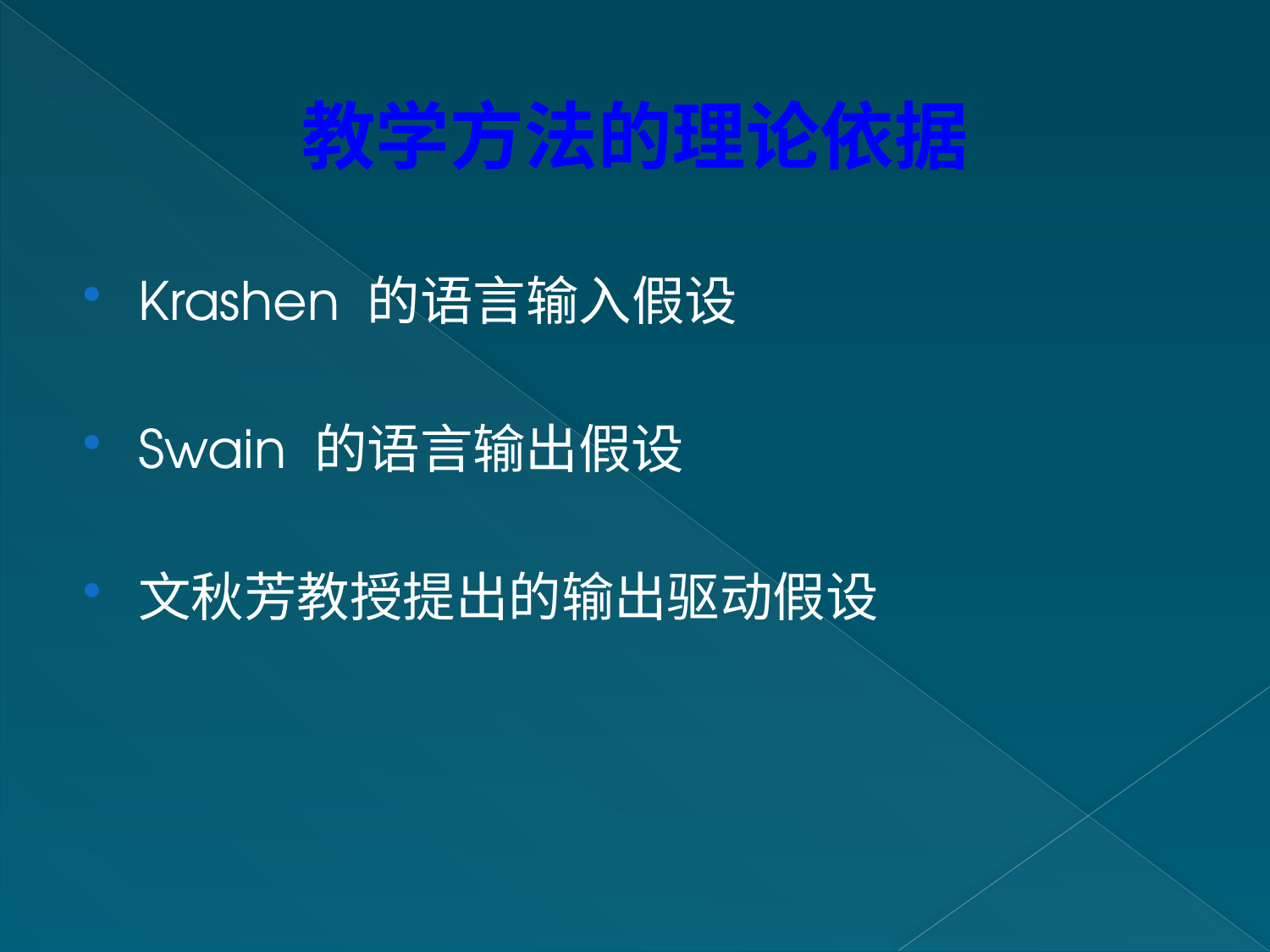

# 教学方法的理论依据
Krashen 的语言输入假设

Swain 的语言输出假设

文秋芳教授提出的输出驱动假设